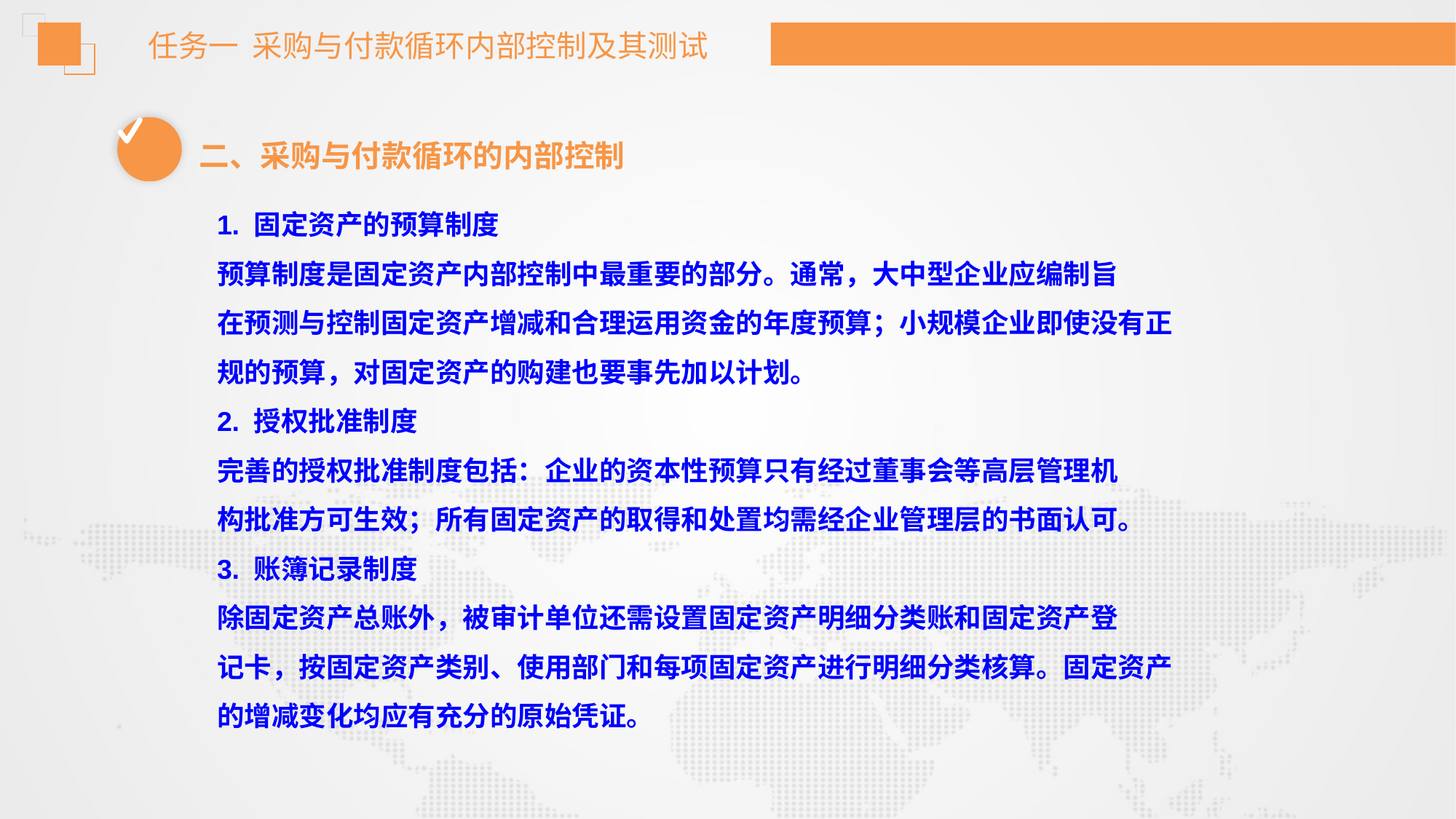

任务一  采购与付款循环内部控制及其测试

二、采购与付款循环的内部控制
1. 固定资产的预算制度
预算制度是固定资产内部控制中最重要的部分。通常，大中型企业应编制旨
在预测与控制固定资产增减和合理运用资金的年度预算；小规模企业即使没有正
规的预算，对固定资产的购建也要事先加以计划。
2. 授权批准制度
完善的授权批准制度包括：企业的资本性预算只有经过董事会等高层管理机
构批准方可生效；所有固定资产的取得和处置均需经企业管理层的书面认可。
3. 账簿记录制度
除固定资产总账外，被审计单位还需设置固定资产明细分类账和固定资产登
记卡，按固定资产类别、使用部门和每项固定资产进行明细分类核算。固定资产
的增减变化均应有充分的原始凭证。